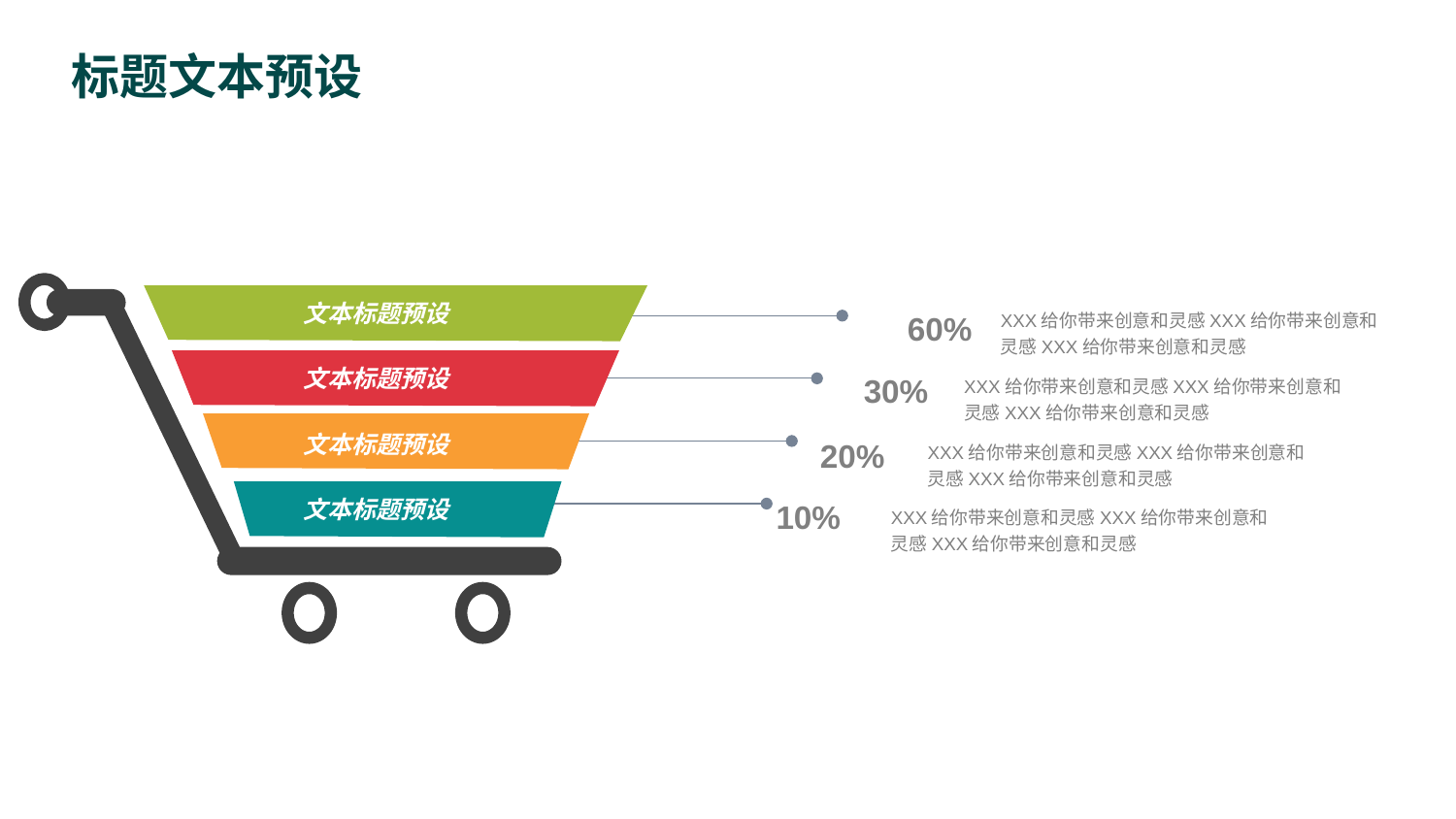

竞争对手分析

文本标题预设
XXX给你带来创意和灵感XXX给你带来创意和灵感XXX给你带来创意和灵感
60%

文本标题预设
XXX给你带来创意和灵感XXX给你带来创意和灵感XXX给你带来创意和灵感
30%

文本标题预设
XXX给你带来创意和灵感XXX给你带来创意和灵感XXX给你带来创意和灵感
20%

文本标题预设
XXX给你带来创意和灵感XXX给你带来创意和灵感XXX给你带来创意和灵感
10%